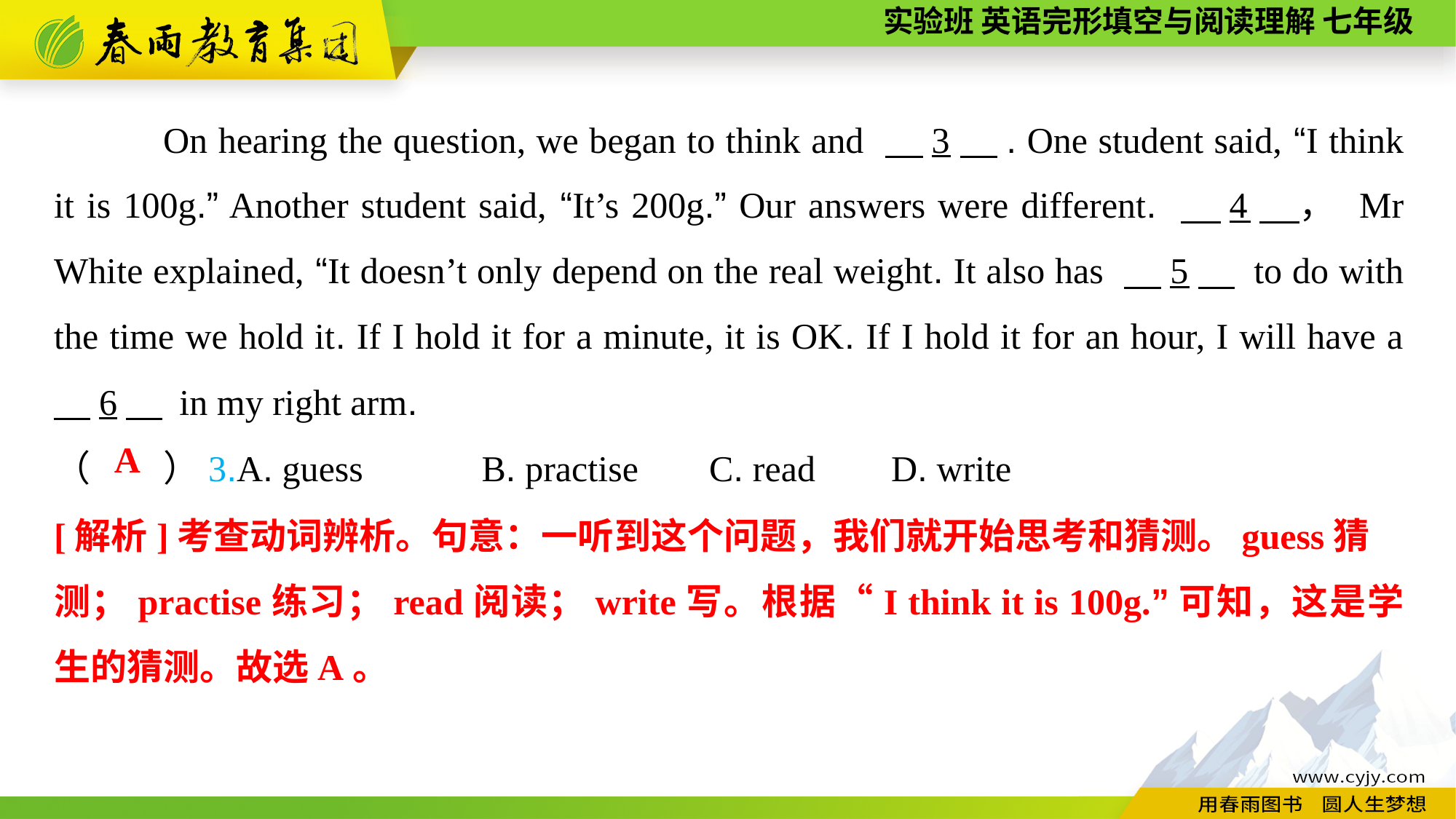

On hearing the question, we began to think and 　3　. One student said, “I think it is 100g.” Another student said, “It’s 200g.” Our answers were different. 　4　， Mr White explained, “It doesn’t only depend on the real weight. It also has 　5　 to do with the time we hold it. If I hold it for a minute, it is OK. If I hold it for an hour, I will have a 　6　 in my right arm.
（　　）3.A. guess             B. practise	C. read	        D. write
A
[解析]考查动词辨析。句意：一听到这个问题，我们就开始思考和猜测。guess猜
测；practise练习；read阅读；write写。根据“I think it is 100g.”可知，这是学生的猜测。故选A。